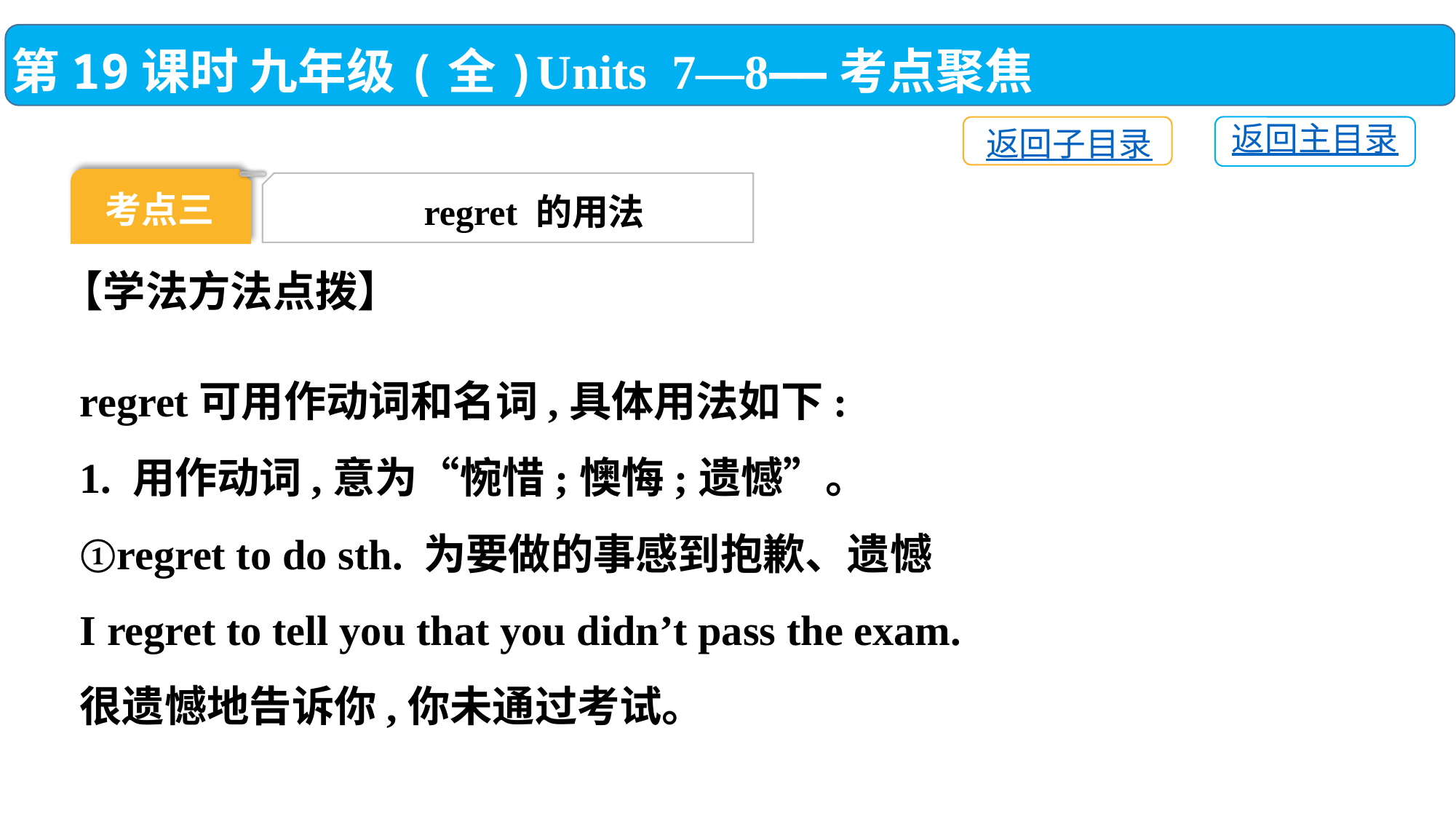

第19课时 九年级(全)Units  7—8——考点聚焦
返回主目录

返回子目录

考点三
regret 的用法

【学法方法点拨】
regret可用作动词和名词,具体用法如下:
1. 用作动词,意为“惋惜;懊悔;遗憾”。
①regret to do sth. 为要做的事感到抱歉、遗憾
I regret to tell you that you didn’t pass the exam.
很遗憾地告诉你,你未通过考试。